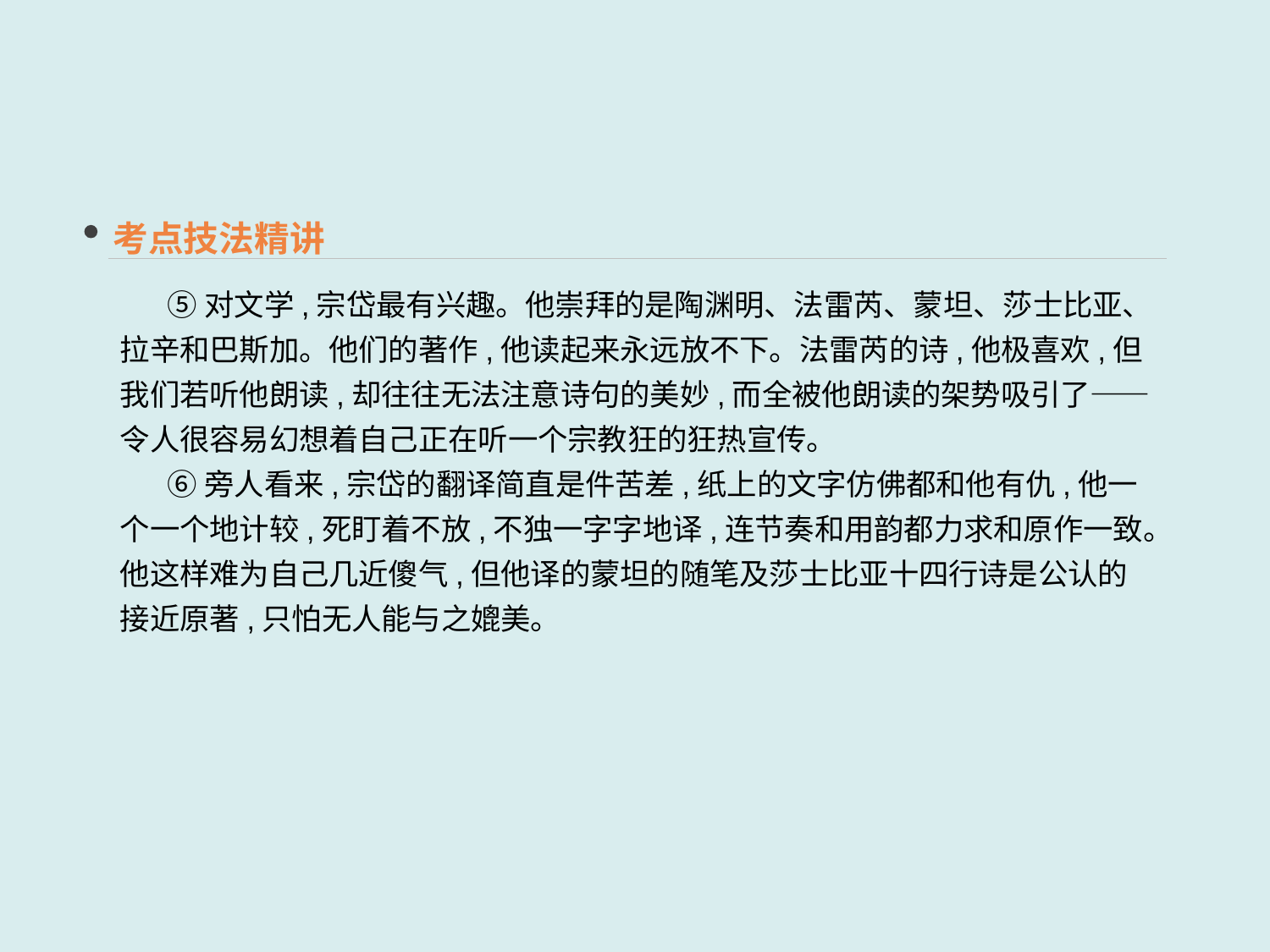

考点技法精讲

       ⑤对文学,宗岱最有兴趣。他崇拜的是陶渊明、法雷芮、蒙坦、莎士比亚、拉辛和巴斯加。他们的著作,他读起来永远放不下。法雷芮的诗,他极喜欢,但我们若听他朗读,却往往无法注意诗句的美妙,而全被他朗读的架势吸引了——令人很容易幻想着自己正在听一个宗教狂的狂热宣传。
       ⑥旁人看来,宗岱的翻译简直是件苦差,纸上的文字仿佛都和他有仇,他一个一个地计较,死盯着不放,不独一字字地译,连节奏和用韵都力求和原作一致。他这样难为自己几近傻气,但他译的蒙坦的随笔及莎士比亚十四行诗是公认的接近原著,只怕无人能与之媲美。